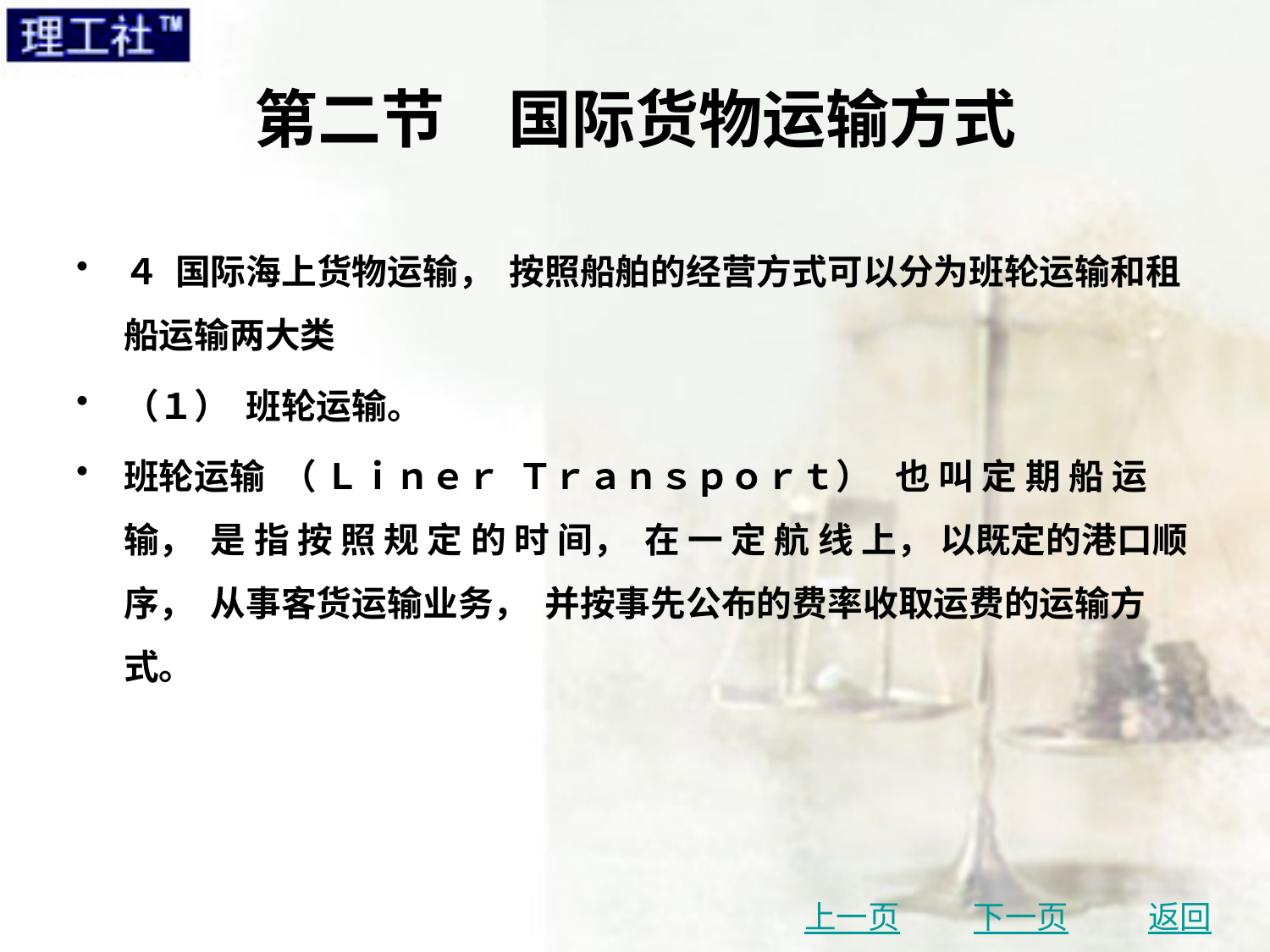

# 第二节　国际货物运输方式
４  国际海上货物运输，  按照船舶的经营方式可以分为班轮运输和租船运输两大类
（１）  班轮运输。
班轮运输  （ Ｌｉｎｅｒ  Ｔｒａｎｓｐｏｒｔ）   也 叫 定 期 船 运 输，  是 指 按 照 规 定 的 时 间，  在 一 定 航 线 上， 以既定的港口顺序，  从事客货运输业务，  并按事先公布的费率收取运费的运输方式。
上一页
下一页
返回